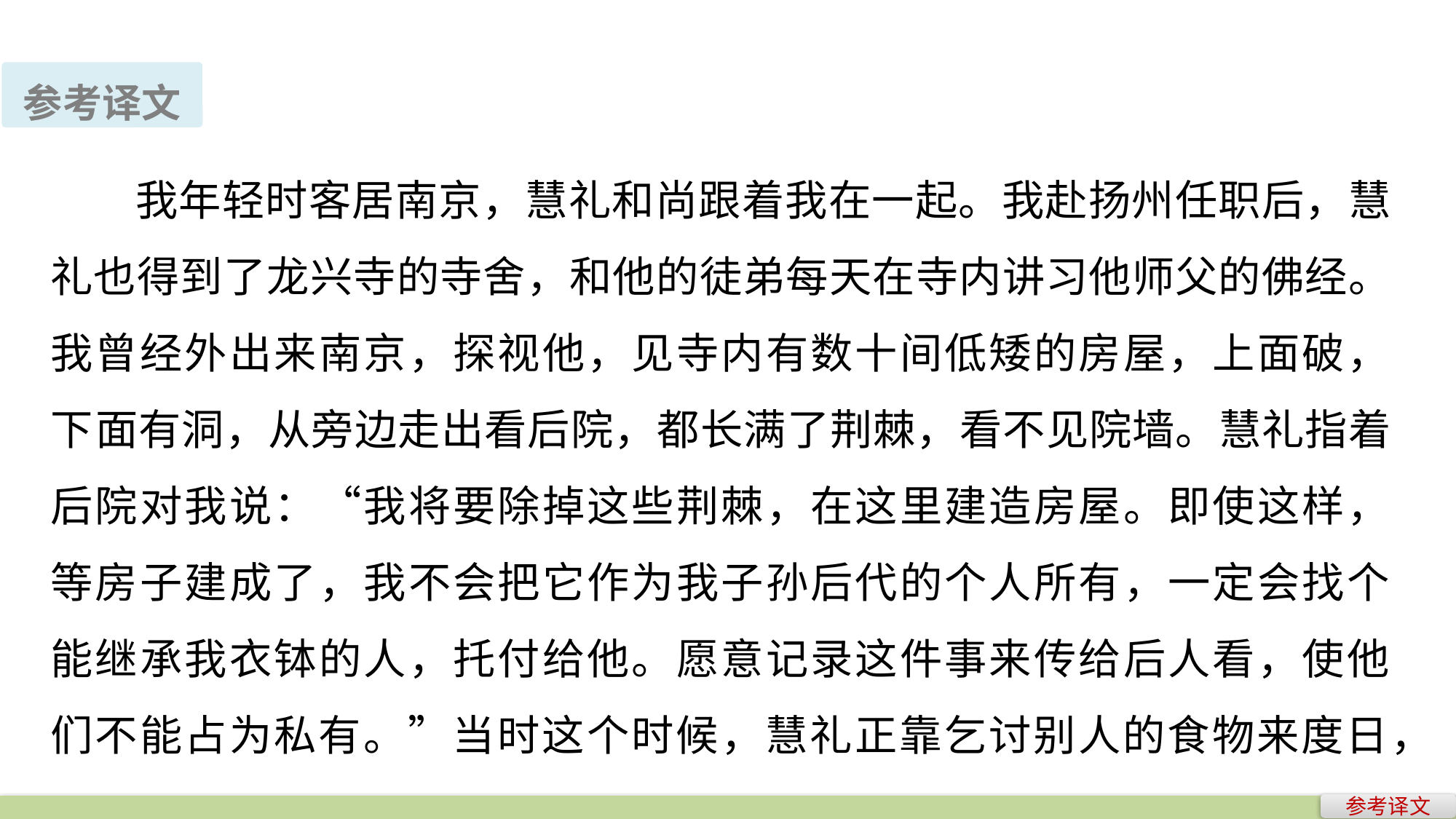

参考译文
我年轻时客居南京，慧礼和尚跟着我在一起。我赴扬州任职后，慧礼也得到了龙兴寺的寺舍，和他的徒弟每天在寺内讲习他师父的佛经。我曾经外出来南京，探视他，见寺内有数十间低矮的房屋，上面破，下面有洞，从旁边走出看后院，都长满了荆棘，看不见院墙。慧礼指着后院对我说：“我将要除掉这些荆棘，在这里建造房屋。即使这样，等房子建成了，我不会把它作为我子孙后代的个人所有，一定会找个能继承我衣钵的人，托付给他。愿意记录这件事来传给后人看，使他们不能占为私有。”当时这个时候，慧礼正靠乞讨别人的食物来度日，
参考译文